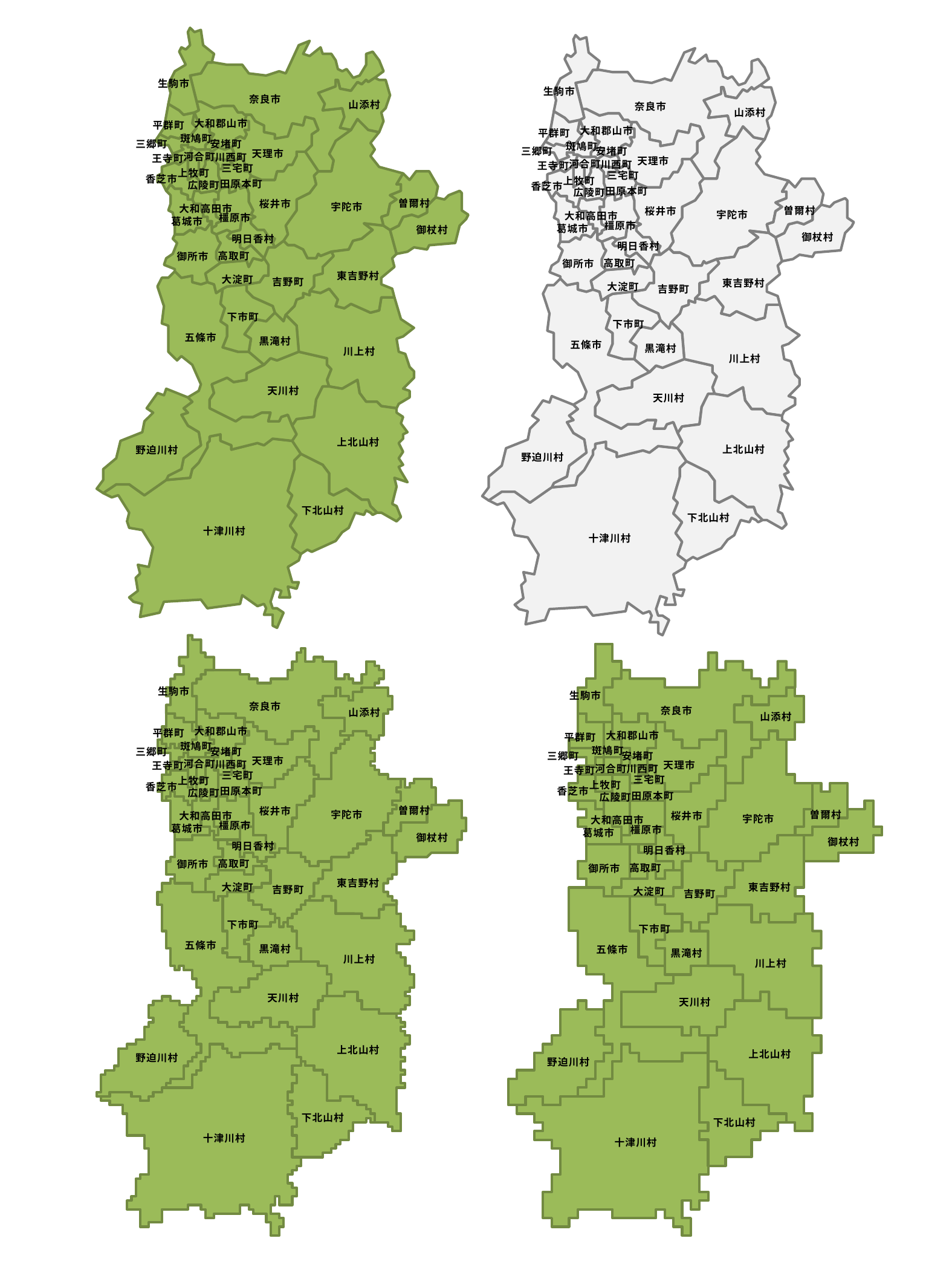

生駒市
奈良市
山添村
大和郡山市
平群町
斑鳩町
三郷町
安堵町
天理市
河合町
川西町
王寺町
三宅町
上牧町
香芝市
田原本町
広陵町
曽爾村
桜井市
宇陀市
大和高田市
橿原市
葛城市
御杖村
明日香村
高取町
御所市
東吉野村
大淀町
吉野町
下市町
五條市
黒滝村
川上村
天川村
上北山村
野迫川村
下北山村
十津川村
生駒市
奈良市
山添村
大和郡山市
平群町
斑鳩町
三郷町
安堵町
天理市
河合町
川西町
王寺町
三宅町
上牧町
香芝市
田原本町
広陵町
曽爾村
桜井市
宇陀市
大和高田市
橿原市
葛城市
御杖村
明日香村
高取町
御所市
東吉野村
大淀町
吉野町
下市町
五條市
黒滝村
川上村
天川村
上北山村
野迫川村
下北山村
十津川村

生駒市
奈良市
山添村
大和郡山市
平群町
斑鳩町
三郷町
安堵町
天理市
河合町
川西町
王寺町
三宅町
上牧町
香芝市
田原本町
広陵町
曽爾村
桜井市
宇陀市
大和高田市
橿原市
葛城市
御杖村
明日香村
高取町
御所市
東吉野村
大淀町
吉野町
下市町
五條市
黒滝村
川上村
天川村
上北山村
野迫川村
下北山村
十津川村
生駒市
奈良市
山添村
大和郡山市
平群町
斑鳩町
三郷町
安堵町
天理市
河合町
川西町
王寺町
三宅町
上牧町
香芝市
田原本町
広陵町
曽爾村
桜井市
宇陀市
大和高田市
橿原市
葛城市
御杖村
明日香村
高取町
御所市
東吉野村
大淀町
吉野町
下市町
五條市
黒滝村
川上村
天川村
上北山村
野迫川村
下北山村
十津川村